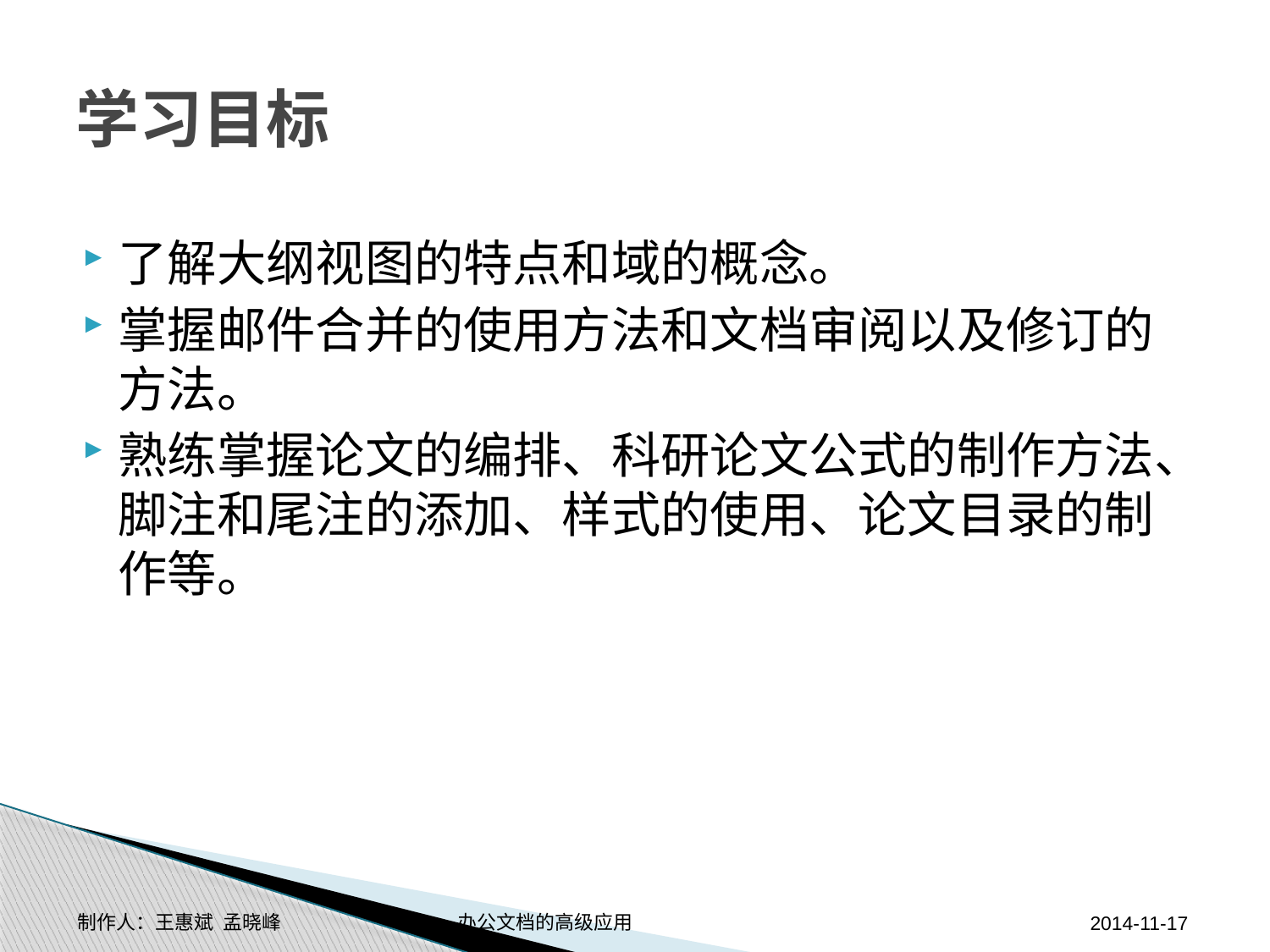

# 学习目标
了解大纲视图的特点和域的概念。
掌握邮件合并的使用方法和文档审阅以及修订的方法。
熟练掌握论文的编排、科研论文公式的制作方法、脚注和尾注的添加、样式的使用、论文目录的制作等。
制作人：王惠斌  孟晓峰                                        办公文档的高级应用
2014-11-17